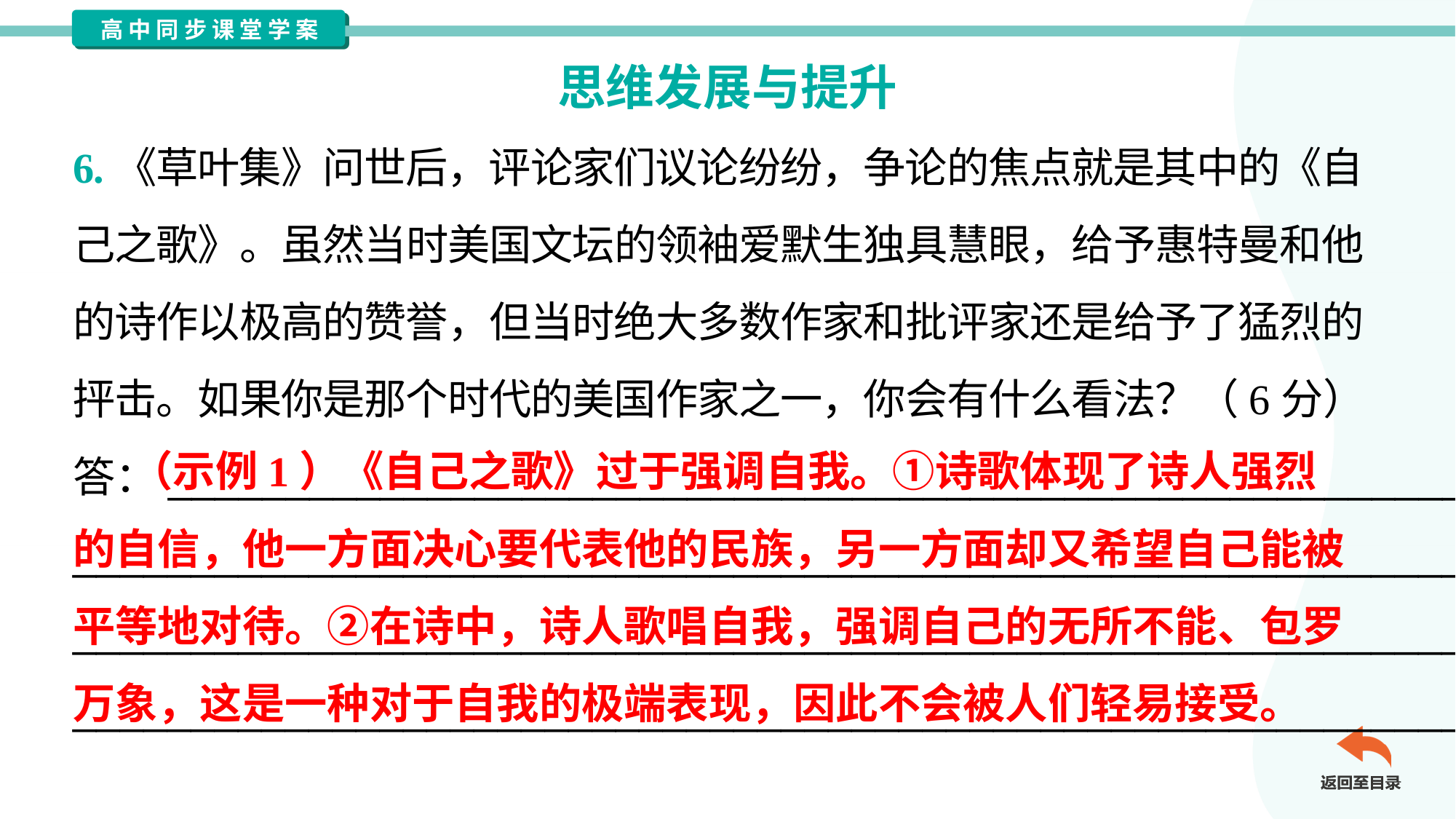

思维发展与提升
6.《草叶集》问世后，评论家们议论纷纷，争论的焦点就是其中的《自
己之歌》。虽然当时美国文坛的领袖爱默生独具慧眼，给予惠特曼和他
的诗作以极高的赞誉，但当时绝大多数作家和批评家还是给予了猛烈的
抨击。如果你是那个时代的美国作家之一，你会有什么看法？（6分）
答：_________________________________________________________
_____________________________________________________________
_____________________________________________________________
_____________________________________________________________
     （示例1）《自己之歌》过于强调自我。①诗歌体现了诗人强烈
的自信，他一方面决心要代表他的民族，另一方面却又希望自己能被
平等地对待。②在诗中，诗人歌唱自我，强调自己的无所不能、包罗
万象，这是一种对于自我的极端表现，因此不会被人们轻易接受。